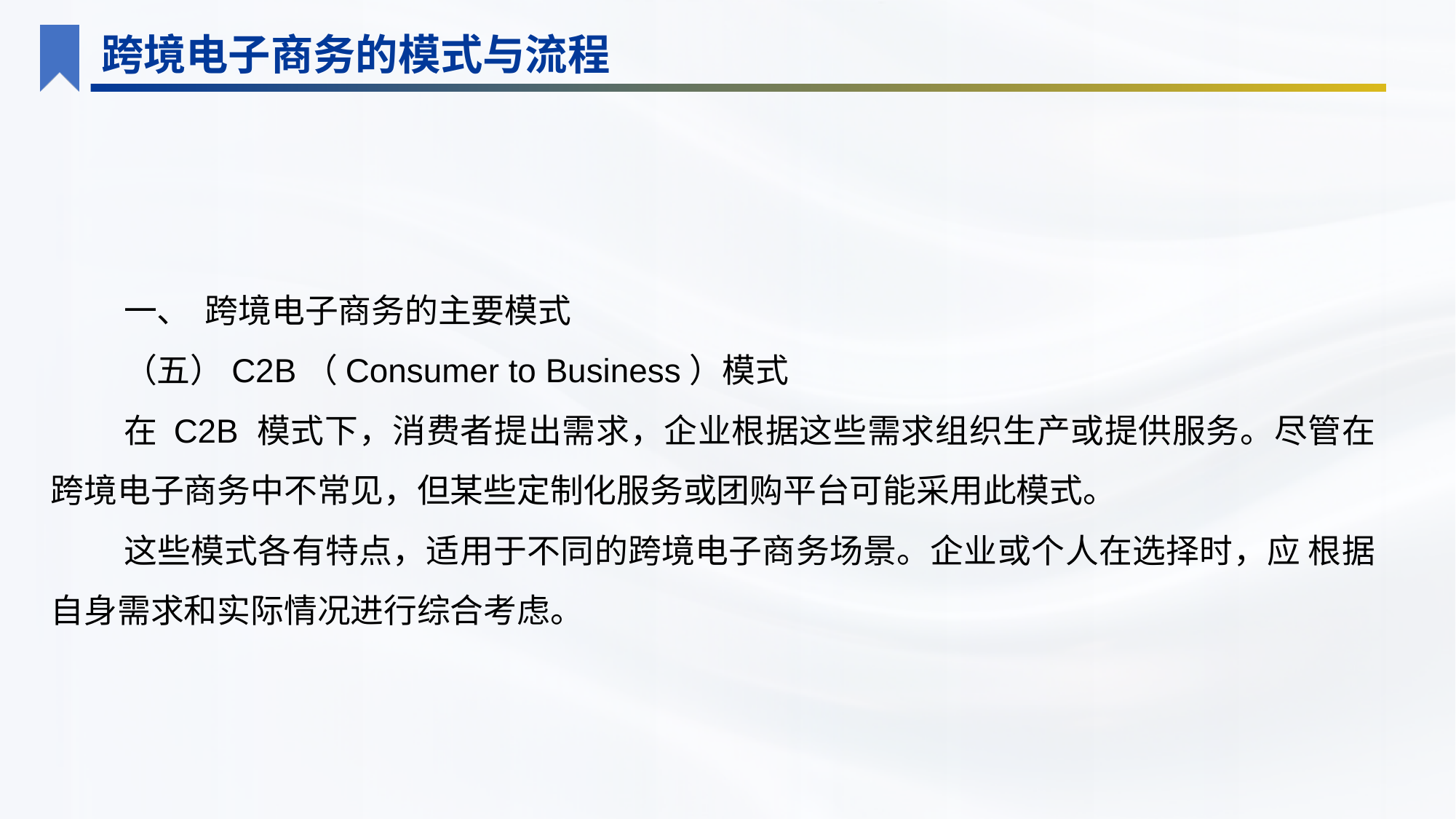

跨境电子商务的模式与流程
一、  跨境电子商务的主要模式
（五）C2B（Consumer to Business）模式
在 C2B 模式下，消费者提出需求，企业根据这些需求组织生产或提供服务。尽管在跨境电子商务中不常见，但某些定制化服务或团购平台可能采用此模式。
这些模式各有特点，适用于不同的跨境电子商务场景。企业或个人在选择时，应 根据自身需求和实际情况进行综合考虑。